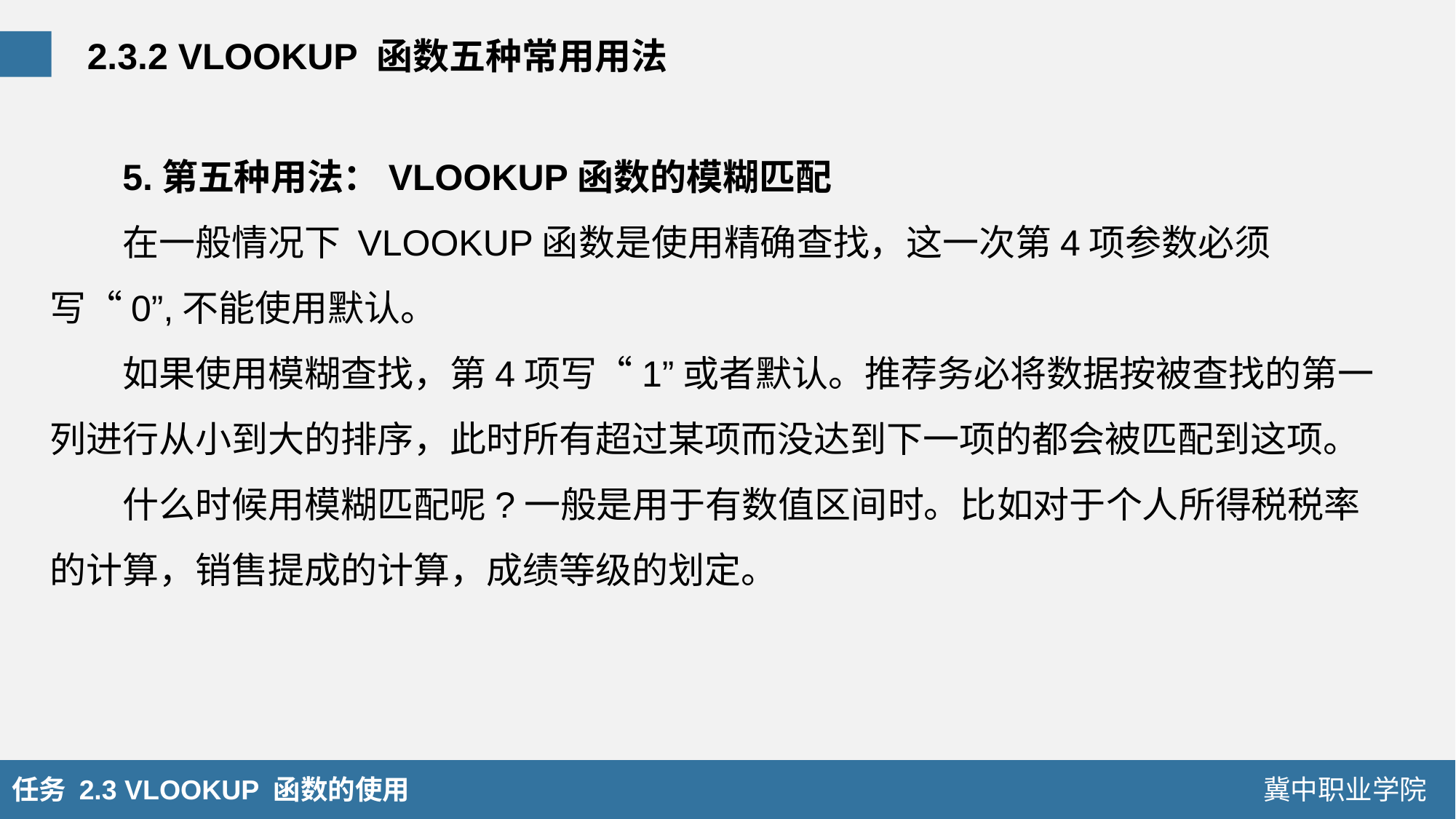

2.3.2 VLOOKUP 函数五种常用用法
5.第五种用法：VLOOKUP函数的模糊匹配
在一般情况下 VLOOKUP函数是使用精确查找，这一次第4项参数必须写“0”,不能使用默认。
如果使用模糊查找，第4项写“1”或者默认。推荐务必将数据按被查找的第一列进行从小到大的排序，此时所有超过某项而没达到下一项的都会被匹配到这项。
什么时候用模糊匹配呢?一般是用于有数值区间时。比如对于个人所得税税率的计算，销售提成的计算，成绩等级的划定。

任务 2.3 VLOOKUP 函数的使用
冀中职业学院